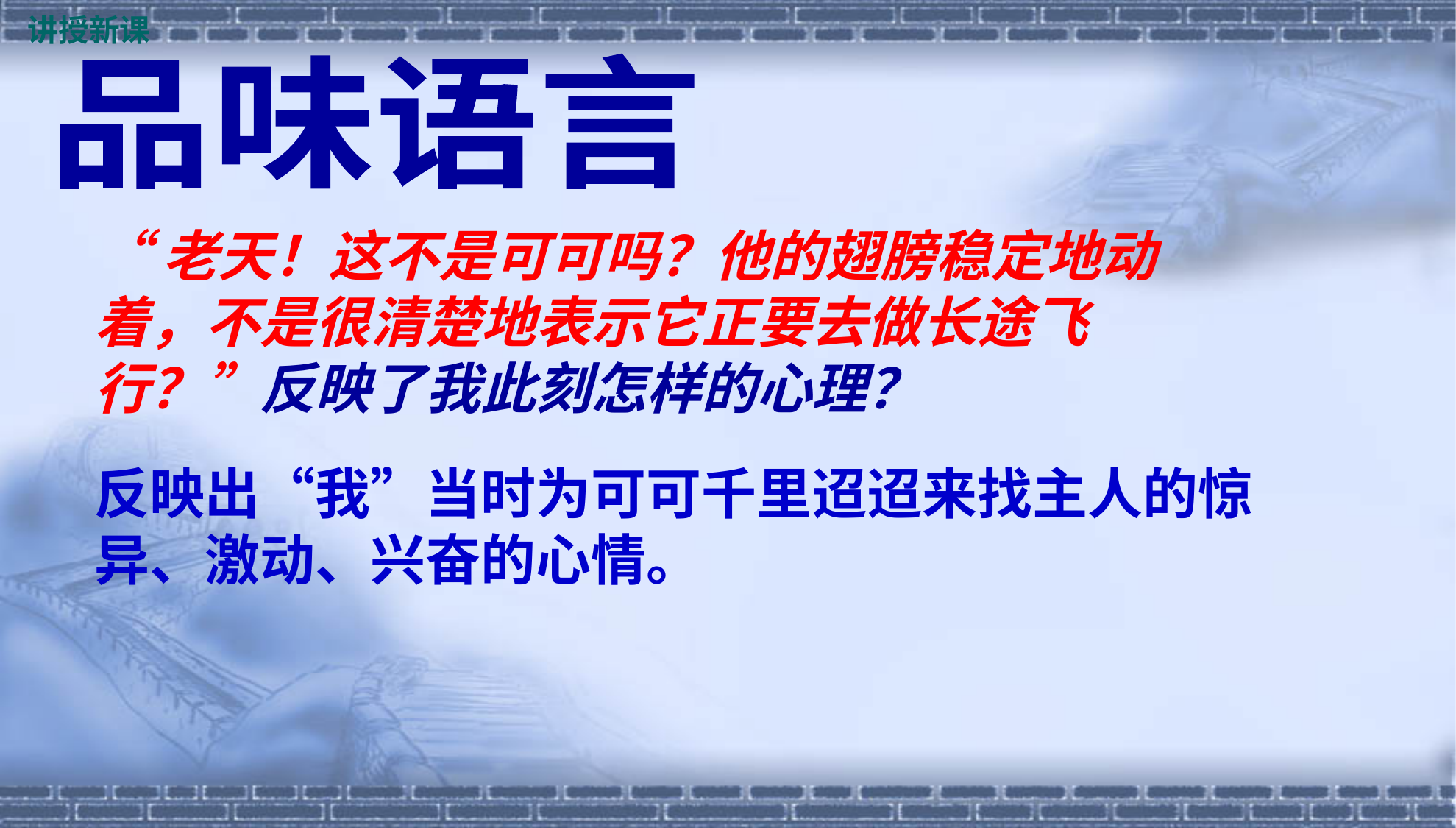

讲授新课
品味语言
“老天！这不是可可吗？他的翅膀稳定地动着，不是很清楚地表示它正要去做长途飞行？”反映了我此刻怎样的心理？
反映出“我”当时为可可千里迢迢来找主人的惊异、激动、兴奋的心情。